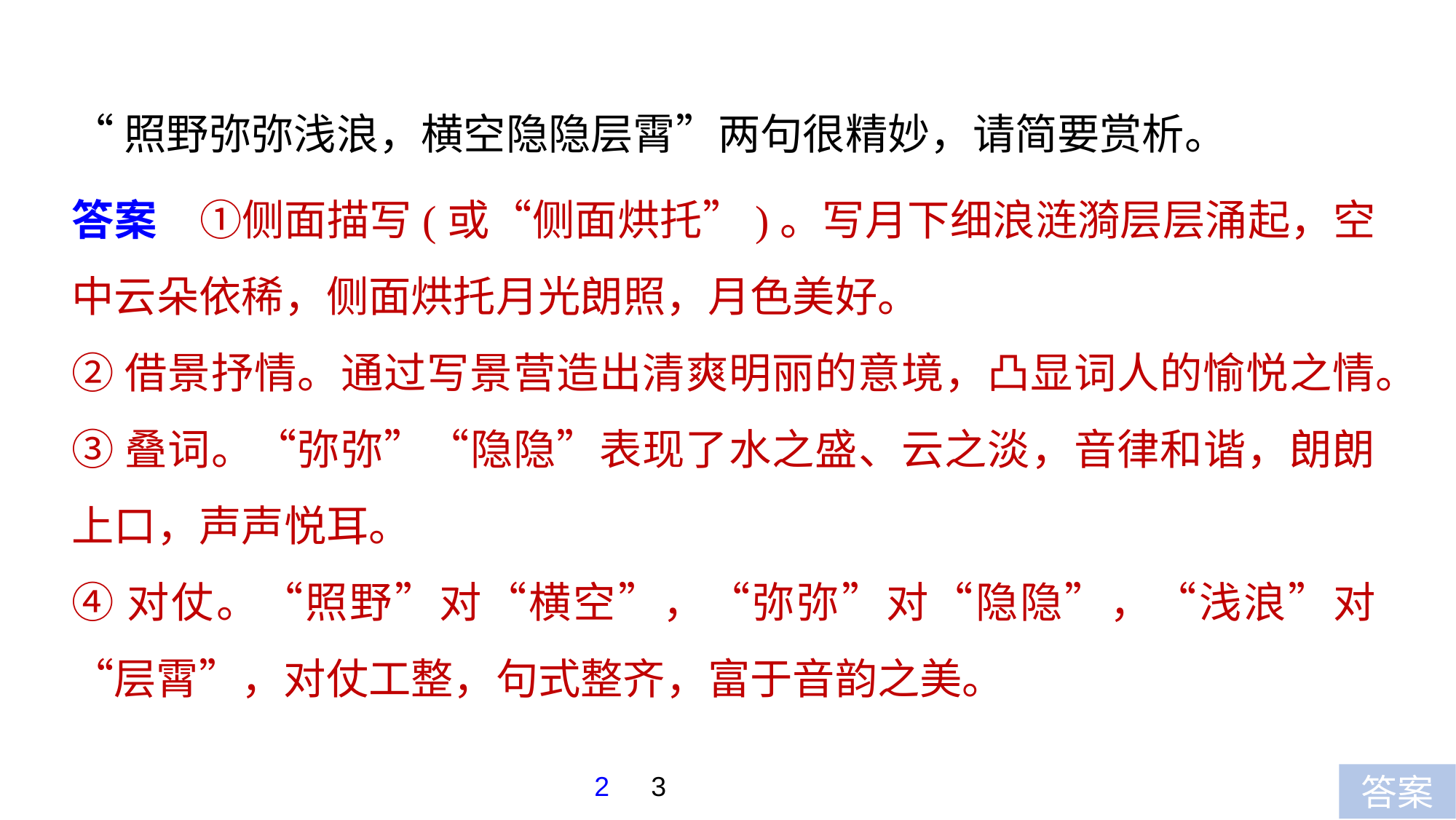

“照野弥弥浅浪，横空隐隐层霄”两句很精妙，请简要赏析。
答案　①侧面描写(或“侧面烘托”)。写月下细浪涟漪层层涌起，空中云朵依稀，侧面烘托月光朗照，月色美好。
②借景抒情。通过写景营造出清爽明丽的意境，凸显词人的愉悦之情。
③叠词。“弥弥”“隐隐”表现了水之盛、云之淡，音律和谐，朗朗上口，声声悦耳。
④对仗。“照野”对“横空”，“弥弥”对“隐隐”，“浅浪”对“层霄”，对仗工整，句式整齐，富于音韵之美。
2
3
答案